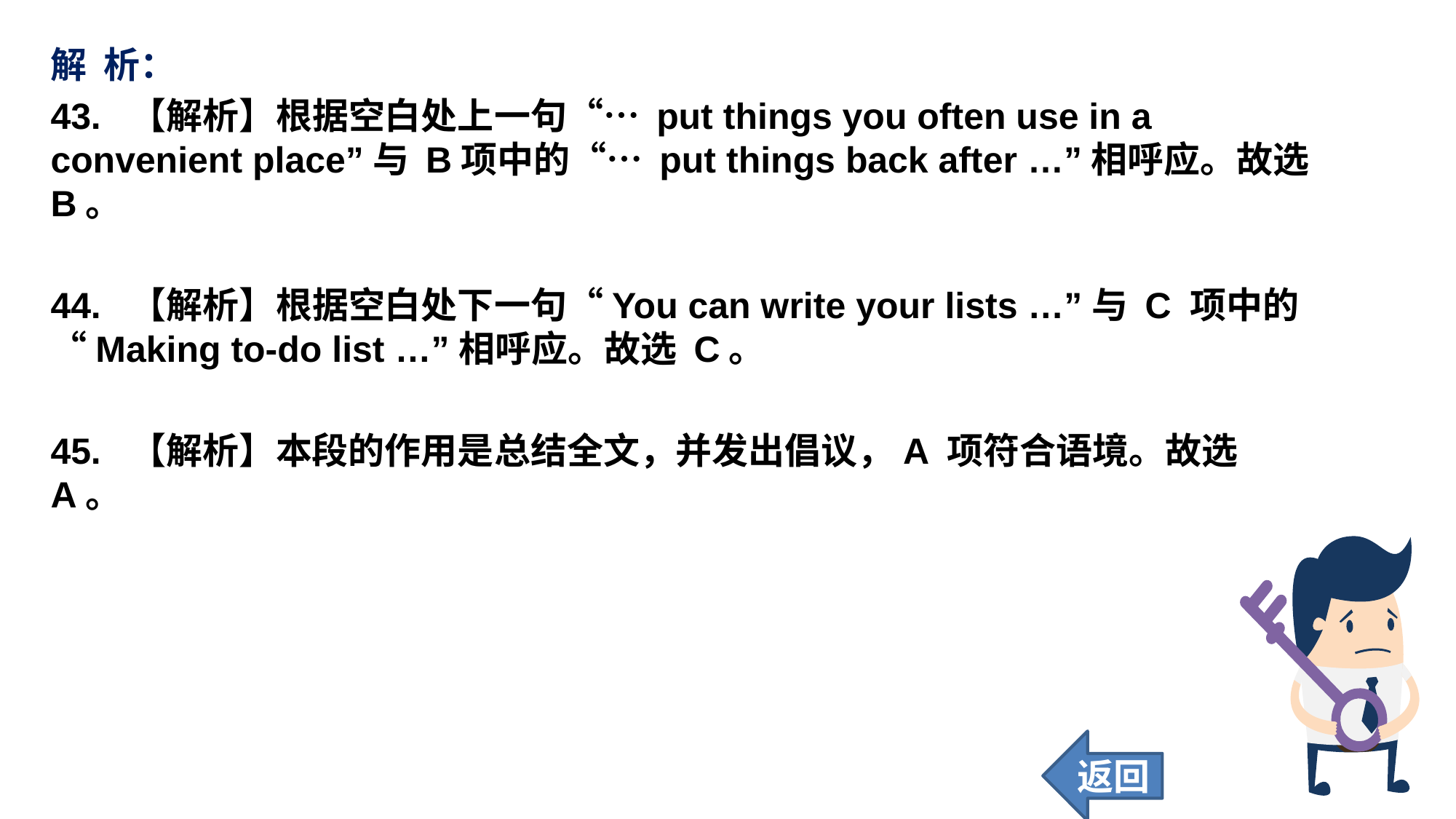

解  析：
43.  【解析】根据空白处上一句“… put things you often use in a convenient place”与 B项中的“… put things back after …”相呼应。故选 B。

44.  【解析】根据空白处下一句“You can write your lists …”与 C 项中的“Making to-do list …”相呼应。故选 C。

45.  【解析】本段的作用是总结全文，并发出倡议，A 项符合语境。故选 A。

返回
47